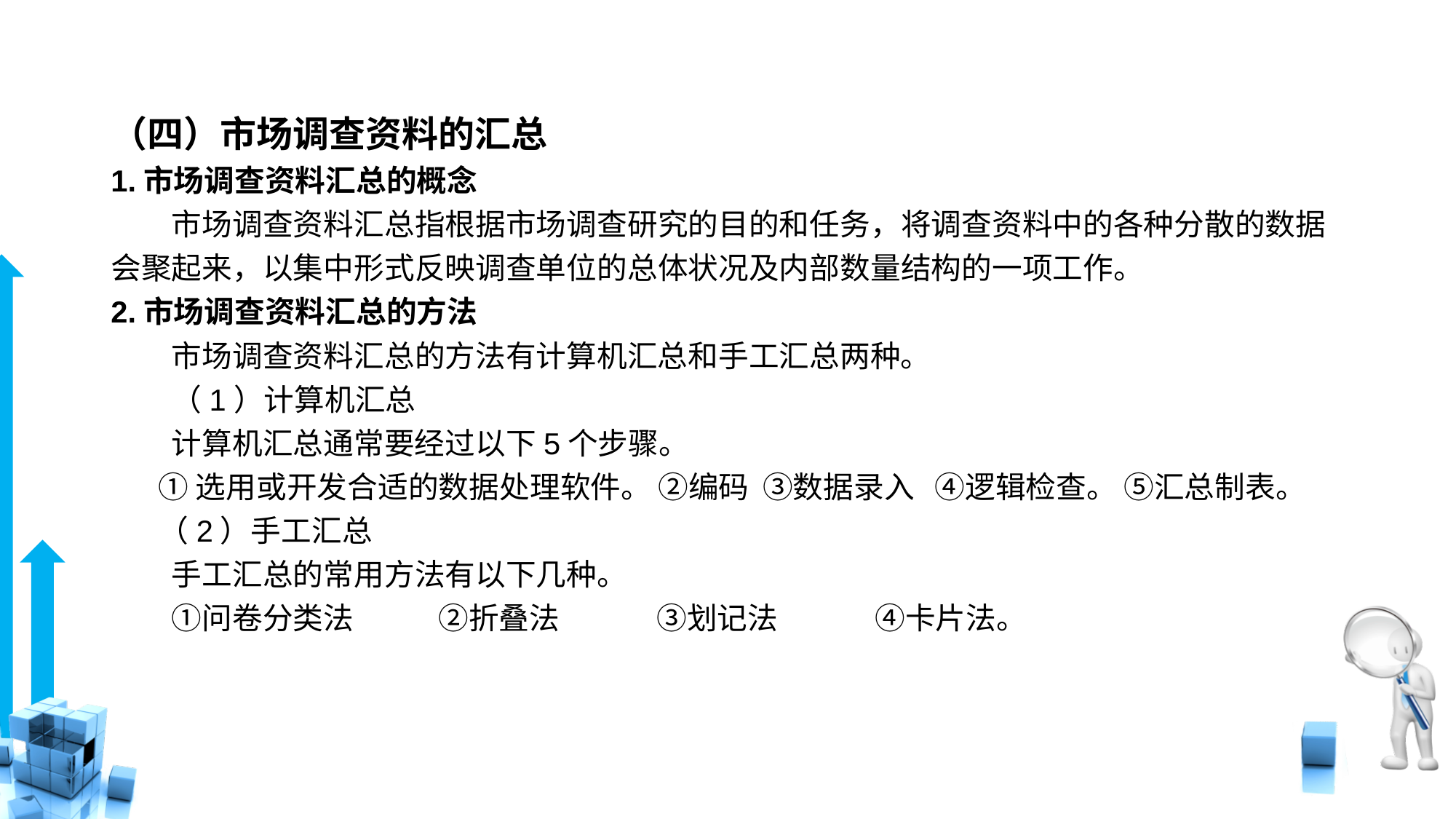

# （四）市场调查资料的汇总
1.市场调查资料汇总的概念
　　市场调查资料汇总指根据市场调查研究的目的和任务，将调查资料中的各种分散的数据会聚起来，以集中形式反映调查单位的总体状况及内部数量结构的一项工作。
2.市场调查资料汇总的方法
　　市场调查资料汇总的方法有计算机汇总和手工汇总两种。
　　（1）计算机汇总
　　计算机汇总通常要经过以下5个步骤。
       ①选用或开发合适的数据处理软件。 ②编码  ③数据录入   ④逻辑检查。 ⑤汇总制表。
      （2）手工汇总
　　手工汇总的常用方法有以下几种。
　　①问卷分类法	②折叠法	③划记法	④卡片法。